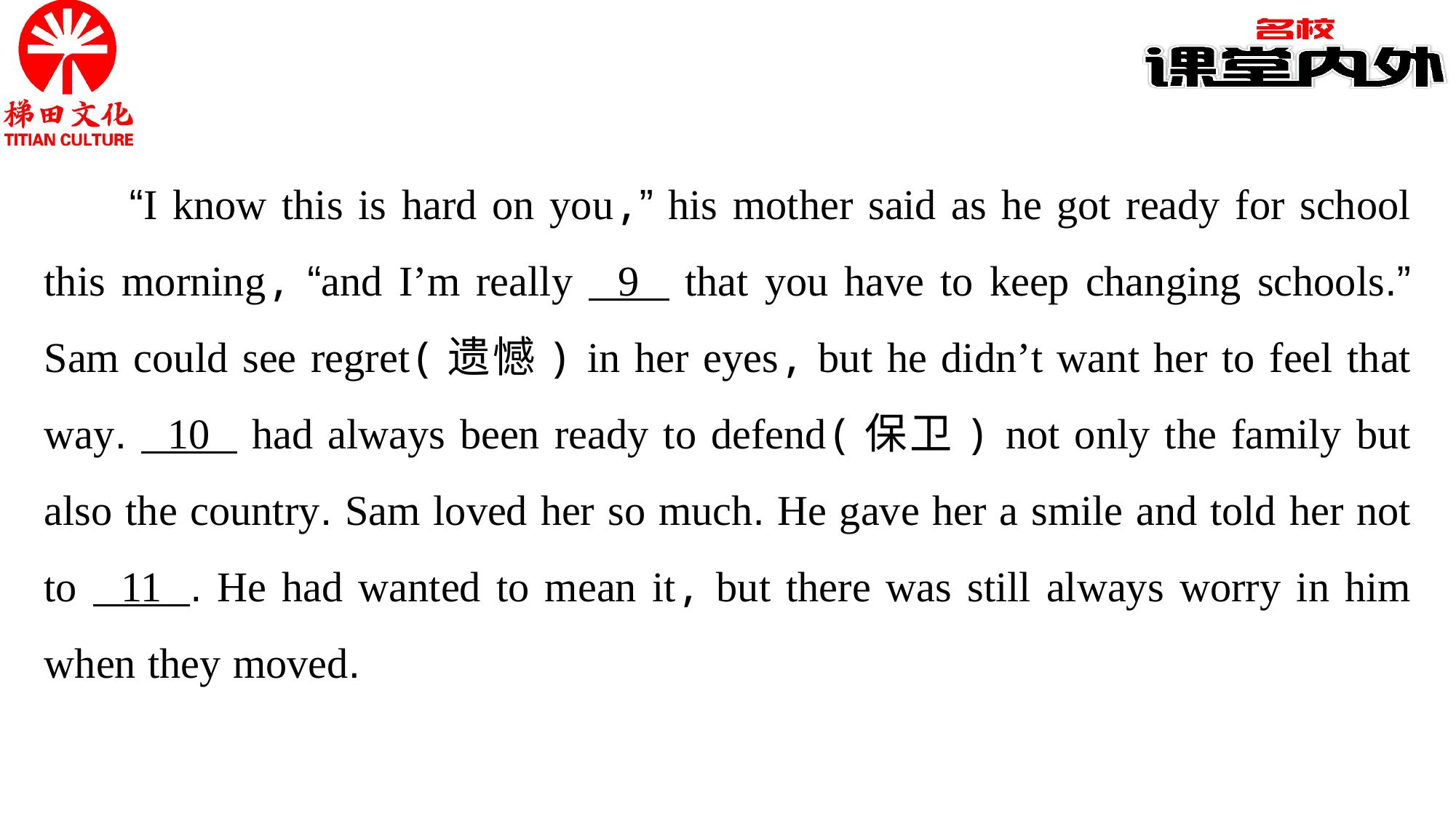

“I know this is hard on you,” his mother said as he got ready for school this morning, “and I’m really   9   that you have to keep changing schools.” Sam could see regret(遗憾) in her eyes, but he didn’t want her to feel that way.   10   had always been ready to defend(保卫) not only the family but also the country. Sam loved her so much. He gave her a smile and told her not to   11  . He had wanted to mean it, but there was still always worry in him when they moved.